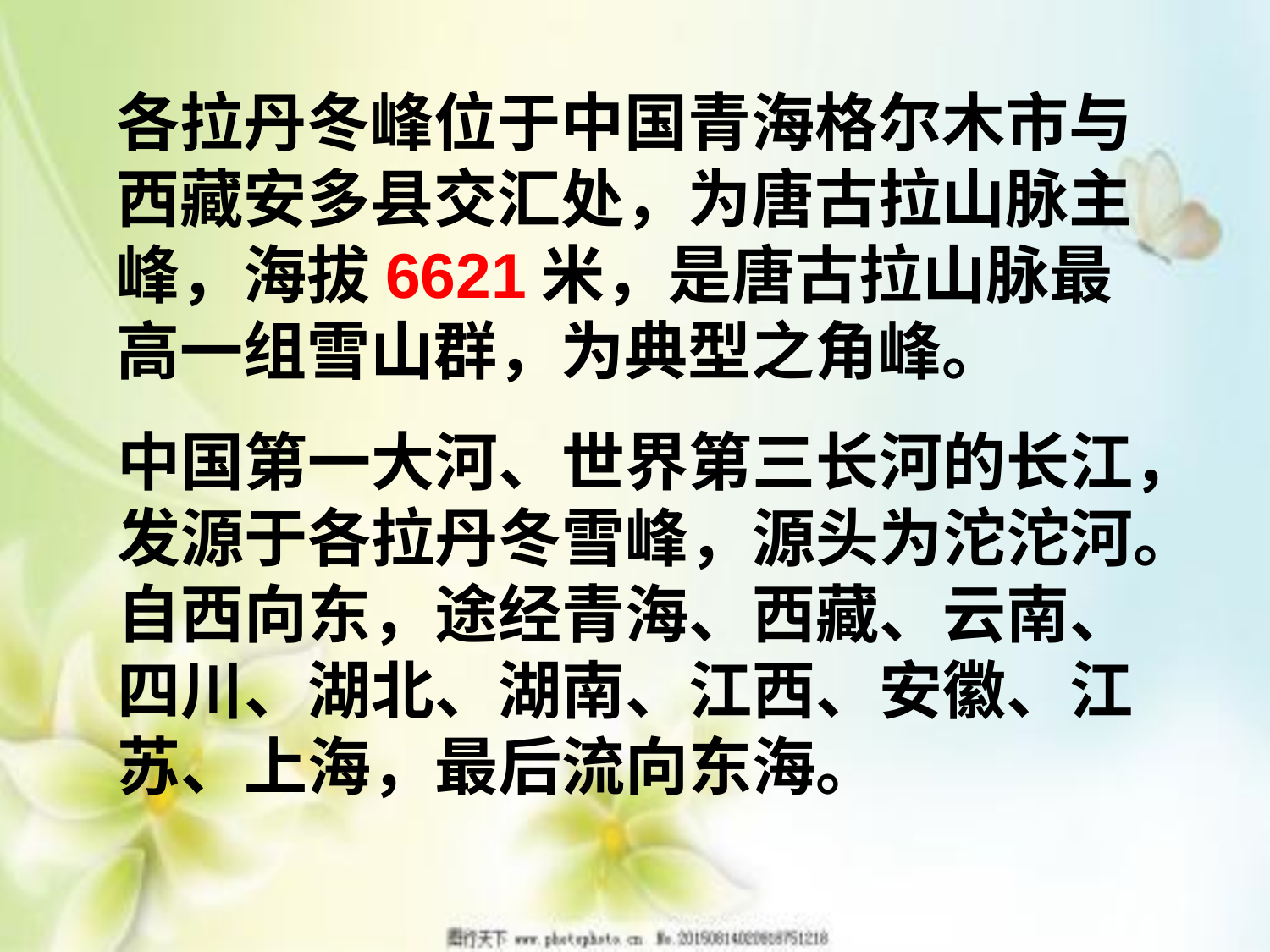

各拉丹冬峰位于中国青海格尔木市与西藏安多县交汇处，为唐古拉山脉主峰，海拔6621米，是唐古拉山脉最高一组雪山群，为典型之角峰。
中国第一大河、世界第三长河的长江，发源于各拉丹冬雪峰，源头为沱沱河。自西向东，途经青海、西藏、云南、四川、湖北、湖南、江西、安徽、江苏、上海，最后流向东海。